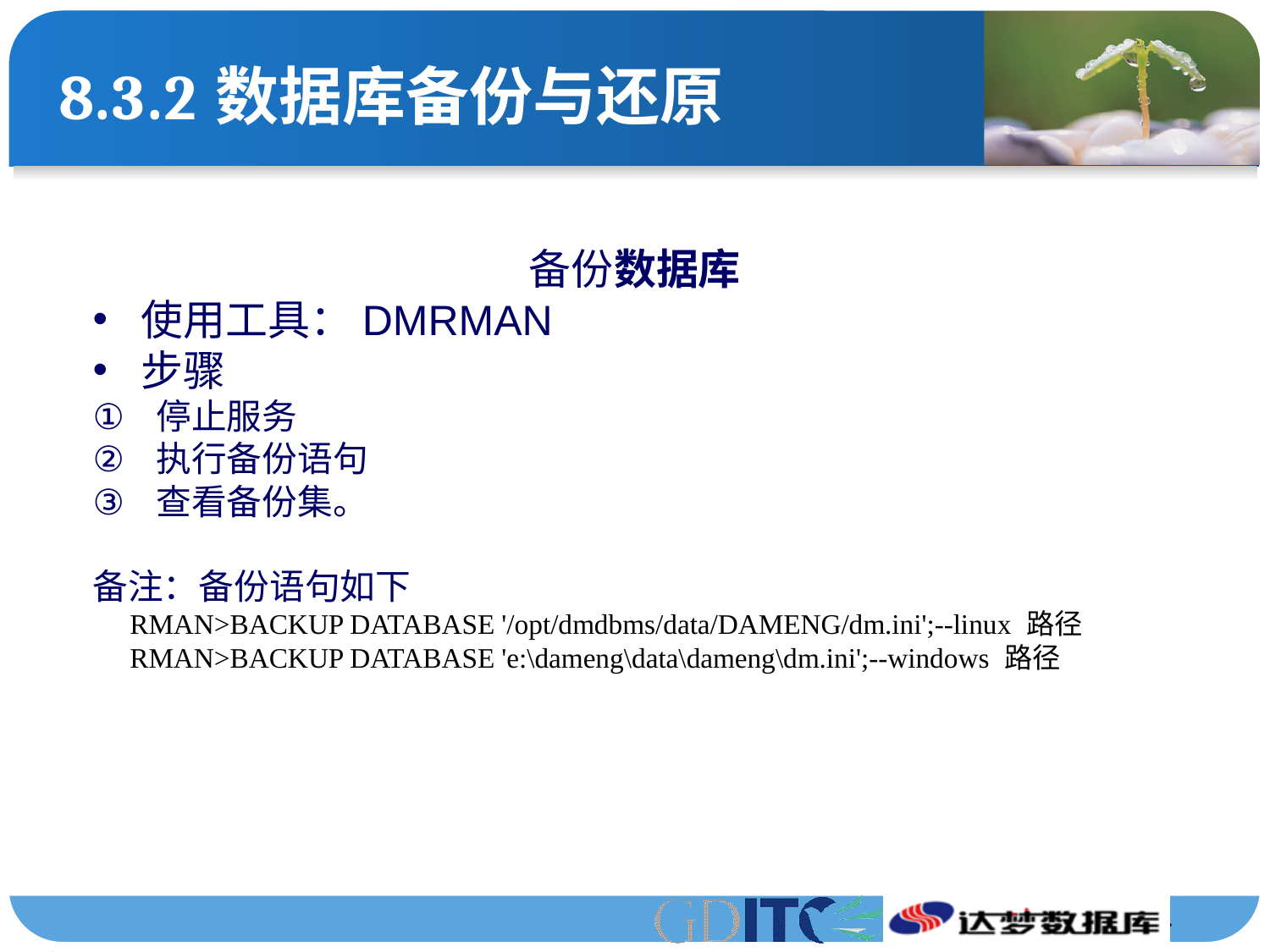

# 8.3.2数据库备份与还原
备份数据库
使用工具：DMRMAN
步骤
停止服务
执行备份语句
查看备份集。

备注：备份语句如下
RMAN>BACKUP DATABASE '/opt/dmdbms/data/DAMENG/dm.ini';--linux 路径
RMAN>BACKUP DATABASE 'e:\dameng\data\dameng\dm.ini';--windows 路径